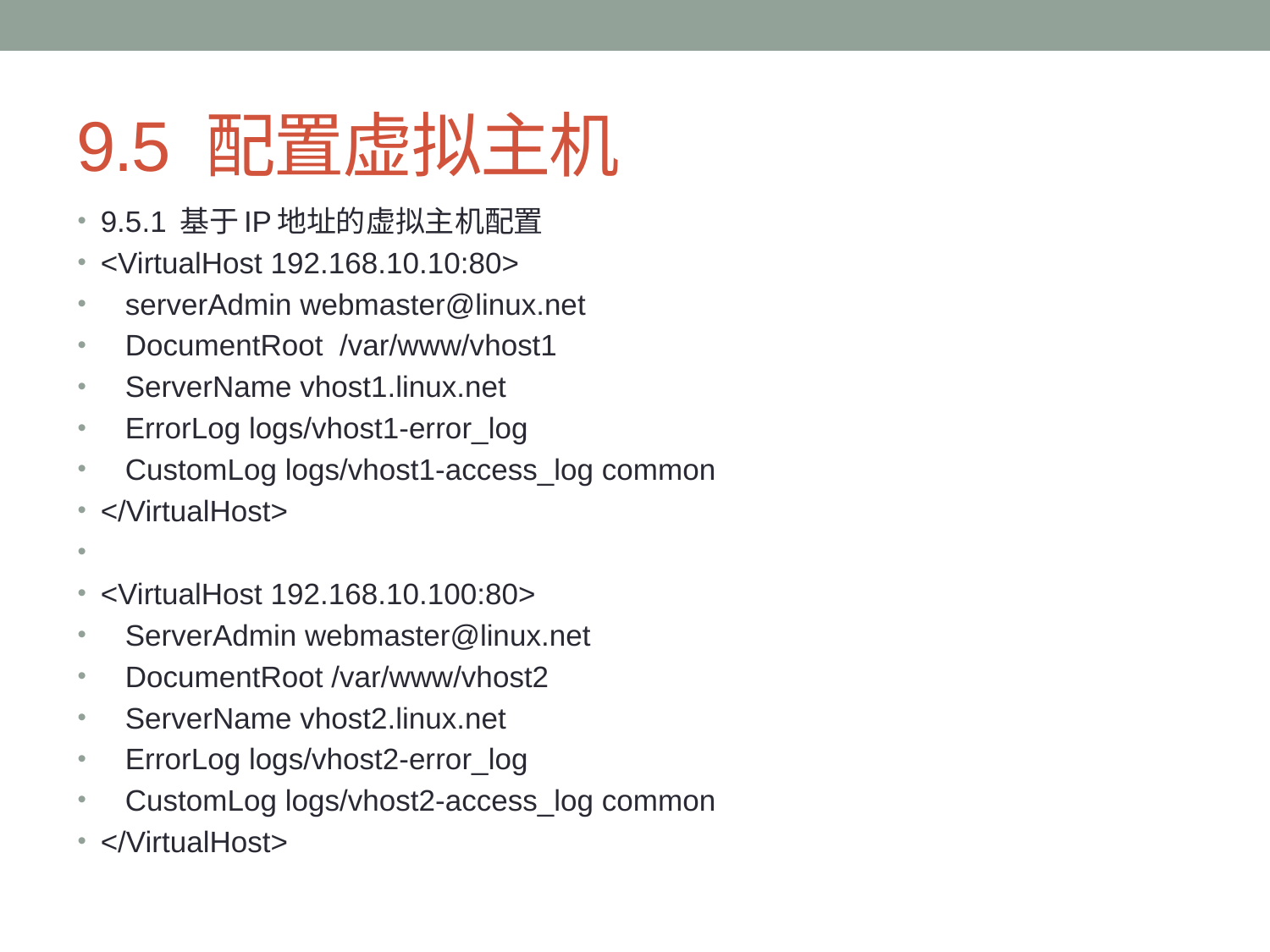

# 9.5 配置虚拟主机
9.5.1 基于IP地址的虚拟主机配置
<VirtualHost 192.168.10.10:80>
   serverAdmin webmaster@linux.net
   DocumentRoot  /var/www/vhost1
   ServerName vhost1.linux.net
   ErrorLog logs/vhost1-error_log
   CustomLog logs/vhost1-access_log common
</VirtualHost>

<VirtualHost 192.168.10.100:80>
   ServerAdmin webmaster@linux.net
   DocumentRoot /var/www/vhost2
   ServerName vhost2.linux.net
   ErrorLog logs/vhost2-error_log
   CustomLog logs/vhost2-access_log common
</VirtualHost>